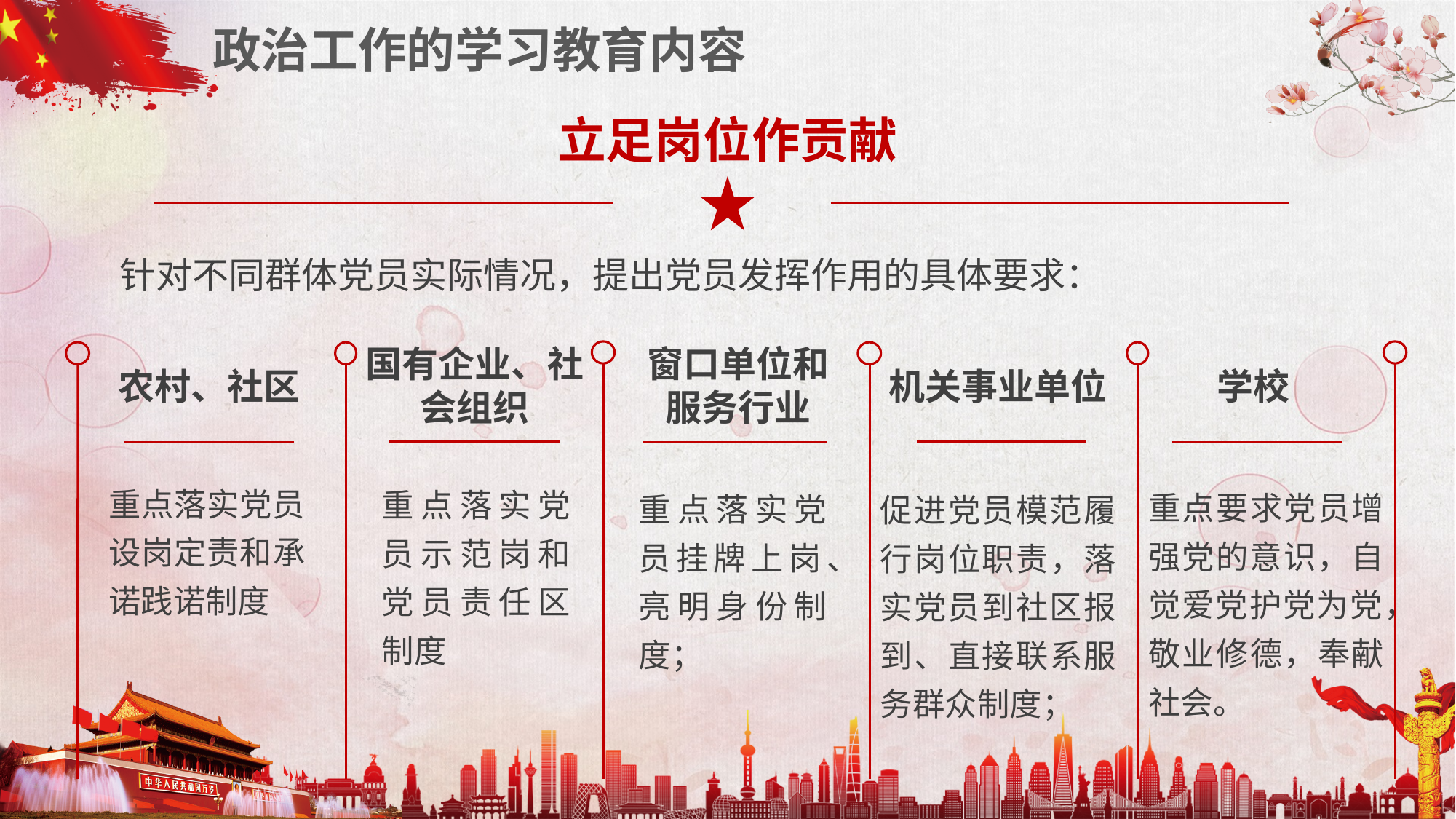

政治工作的学习教育内容
立足岗位作贡献

针对不同群体党员实际情况，提出党员发挥作用的具体要求：
国有企业、社会组织
窗口单位和服务行业

农村、社区
机关事业单位
学校
重点落实党员设岗定责和承诺践诺制度
重点落实党员示范岗和党员责任区制度
重点要求党员增强党的意识，自觉爱党护党为党，敬业修德，奉献社会。
重点落实党员挂牌上岗、亮明身份制度；
促进党员模范履行岗位职责，落实党员到社区报到、直接联系服务群众制度；